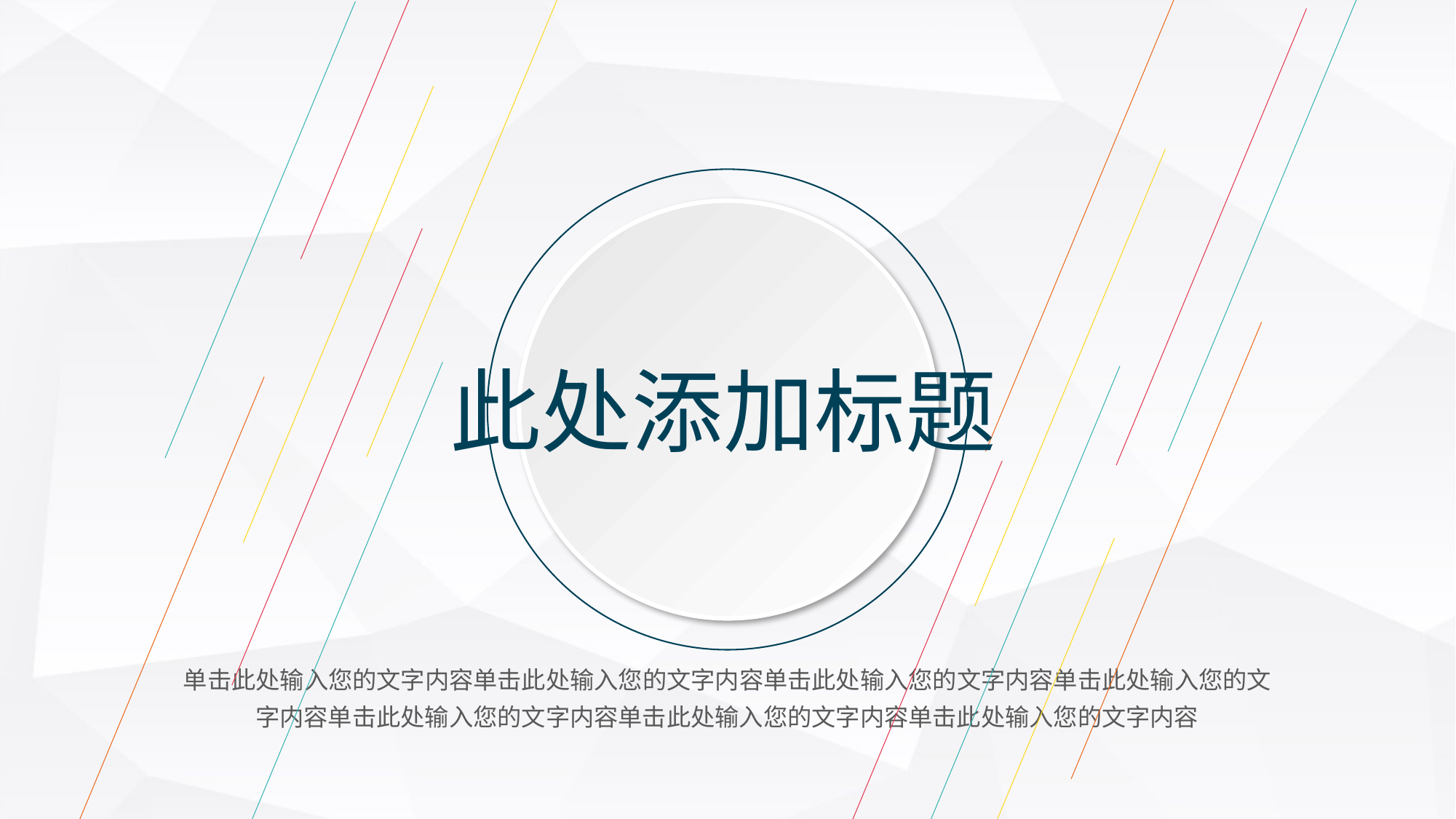

此处添加标题
单击此处输入您的文字内容单击此处输入您的文字内容单击此处输入您的文字内容单击此处输入您的文字内容单击此处输入您的文字内容单击此处输入您的文字内容单击此处输入您的文字内容